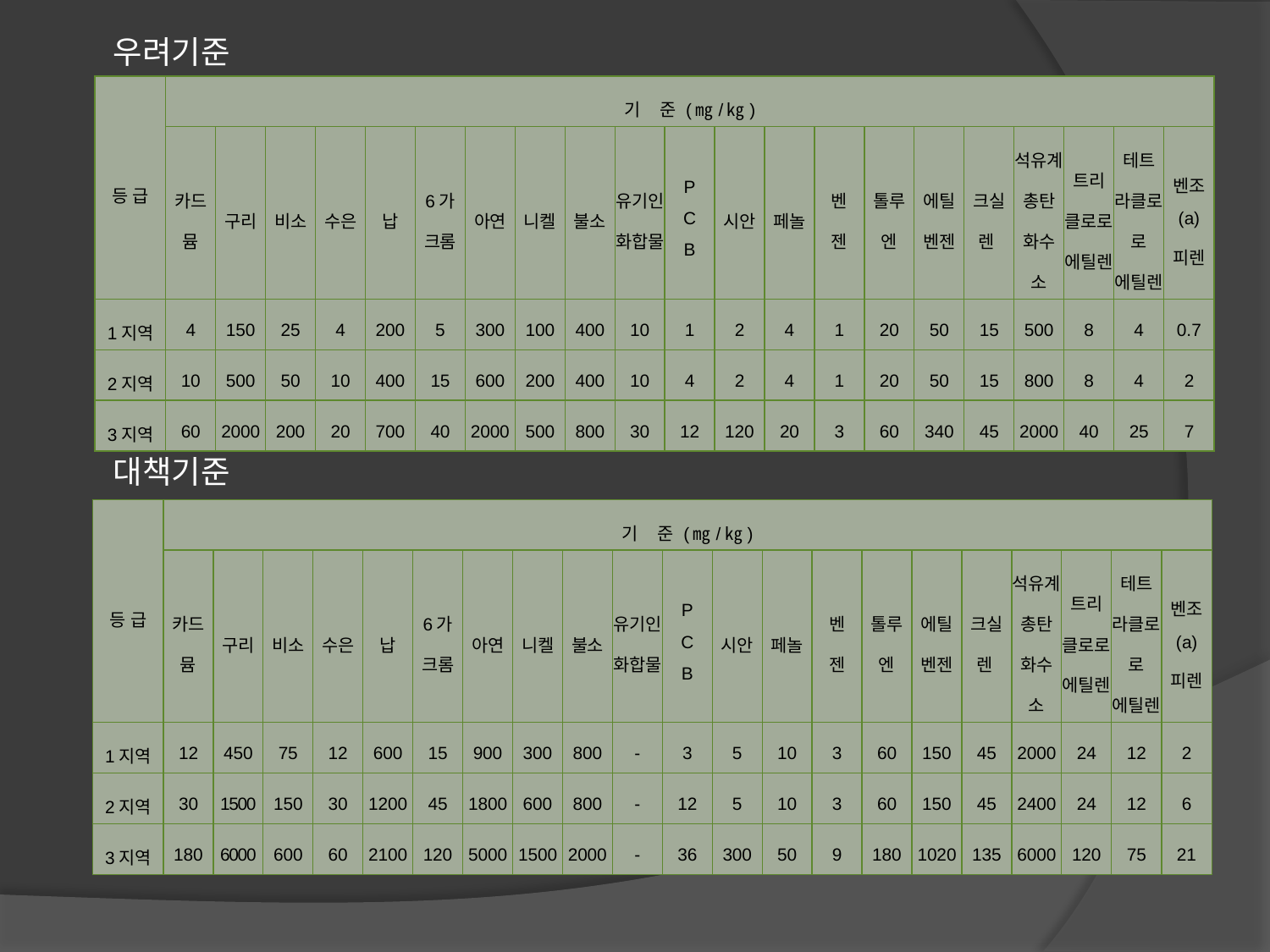

우려기준
| 등 급 | 기 준 (㎎/㎏) |  |  |  |  |  |  |  |  |  |  |  |  |  |  |  |  |  |  |  |  |
| --- | --- | --- | --- | --- | --- | --- | --- | --- | --- | --- | --- | --- | --- | --- | --- | --- | --- | --- | --- | --- | --- |
|  | 카드 뮴 | 구리 | 비소 | 수은 | 납 | 6가 크롬 | 아연 | 니켈 | 불소 | 유기인 화합물 | P C B | 시안 | 페놀 | 벤 젠 | 톨루 엔 | 에틸 벤젠 | 크실 렌 | 석유계 총탄 화수 소 | 트리 클로로 에틸렌 | 테트 라클로로 에틸렌 | 벤조 (a) 피렌 |
| 1지역 | 4 | 150 | 25 | 4 | 200 | 5 | 300 | 100 | 400 | 10 | 1 | 2 | 4 | 1 | 20 | 50 | 15 | 500 | 8 | 4 | 0.7 |
| 2지역 | 10 | 500 | 50 | 10 | 400 | 15 | 600 | 200 | 400 | 10 | 4 | 2 | 4 | 1 | 20 | 50 | 15 | 800 | 8 | 4 | 2 |
| 3지역 | 60 | 2000 | 200 | 20 | 700 | 40 | 2000 | 500 | 800 | 30 | 12 | 120 | 20 | 3 | 60 | 340 | 45 | 2000 | 40 | 25 | 7 |
대책기준
| 등 급 | 기 준 (㎎/㎏) |  |  |  |  |  |  |  |  |  |  |  |  |  |  |  |  |  |  |  |  |
| --- | --- | --- | --- | --- | --- | --- | --- | --- | --- | --- | --- | --- | --- | --- | --- | --- | --- | --- | --- | --- | --- |
|  | 카드 뮴 | 구리 | 비소 | 수은 | 납 | 6가 크롬 | 아연 | 니켈 | 불소 | 유기인 화합물 | P C B | 시안 | 페놀 | 벤 젠 | 톨루 엔 | 에틸 벤젠 | 크실 렌 | 석유계 총탄 화수 소 | 트리 클로로 에틸렌 | 테트 라클로로 에틸렌 | 벤조 (a) 피렌 |
| 1지역 | 12 | 450 | 75 | 12 | 600 | 15 | 900 | 300 | 800 | - | 3 | 5 | 10 | 3 | 60 | 150 | 45 | 2000 | 24 | 12 | 2 |
| 2지역 | 30 | 1500 | 150 | 30 | 1200 | 45 | 1800 | 600 | 800 | - | 12 | 5 | 10 | 3 | 60 | 150 | 45 | 2400 | 24 | 12 | 6 |
| 3지역 | 180 | 6000 | 600 | 60 | 2100 | 120 | 5000 | 1500 | 2000 | - | 36 | 300 | 50 | 9 | 180 | 1020 | 135 | 6000 | 120 | 75 | 21 |